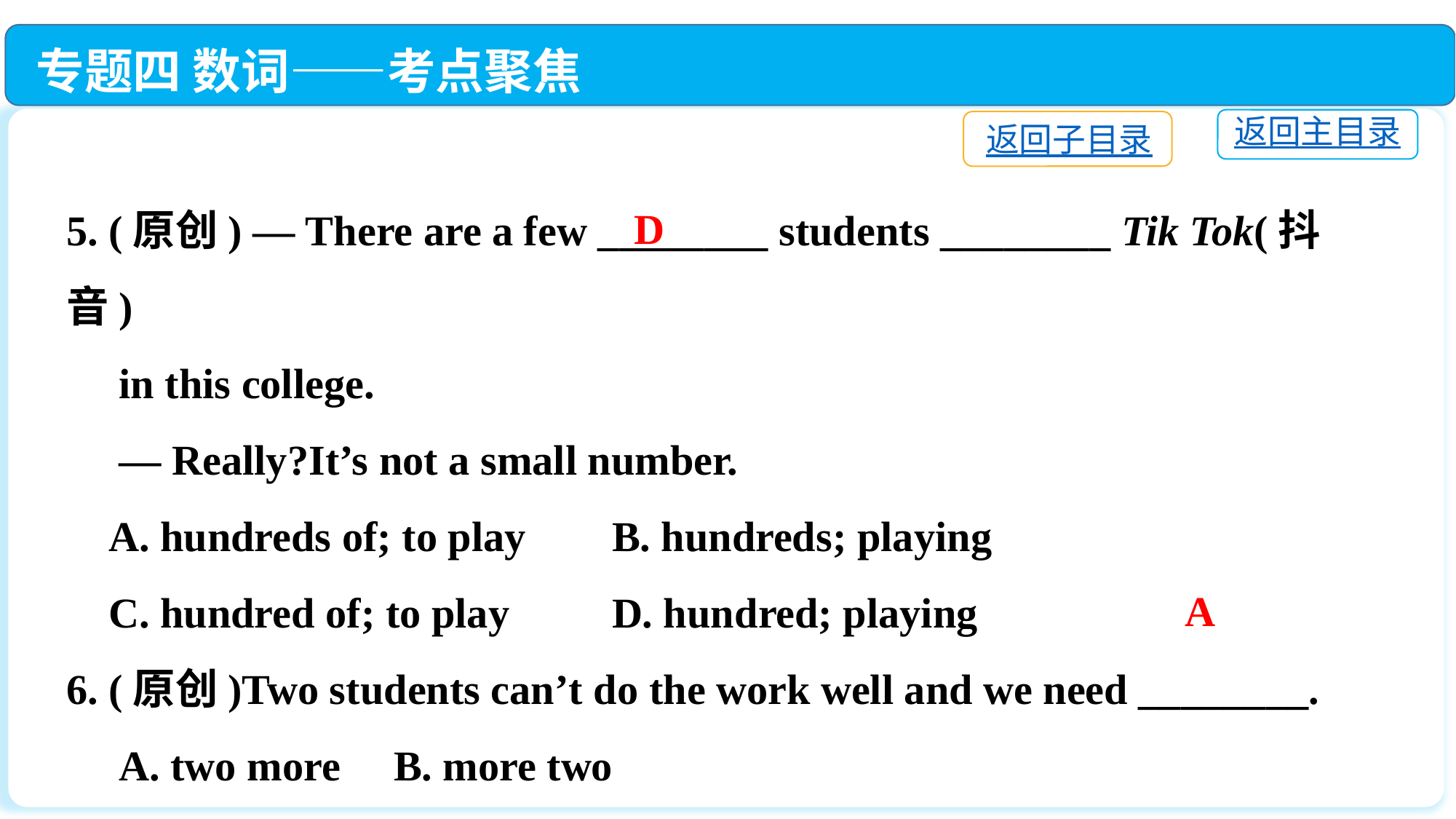

专题四 数词——考点聚焦

返回主目录

返回子目录
5. (原创) — There are a few ________ students ________ Tik Tok(抖音)
     in this college.
     — Really?It’s not a small number.
    A. hundreds of; to play	B. hundreds; playing
    C. hundred of; to play	D. hundred; playing
6. (原创)Two students can’t do the work well and we need ________.
     A. two more	B. more two
     C. other two	D. two another
D
A